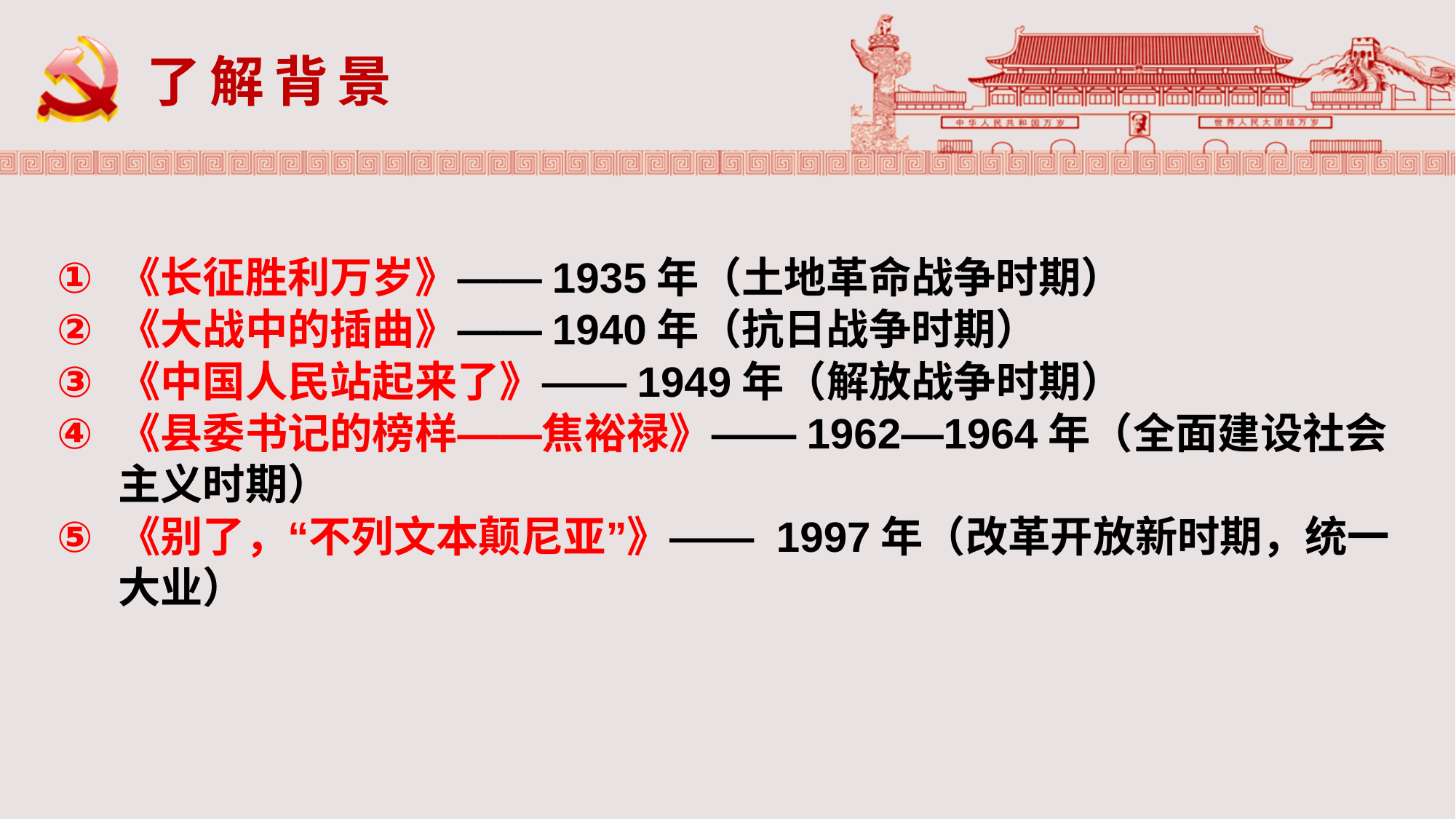

了解背景

《长征胜利万岁》——1935年（土地革命战争时期）
《大战中的插曲》——1940年（抗日战争时期）
《中国人民站起来了》——1949年（解放战争时期）
《县委书记的榜样——焦裕禄》——1962—1964年（全面建设社会主义时期）
《别了，“不列文本颠尼亚”》—— 1997年（改革开放新时期，统一大业）